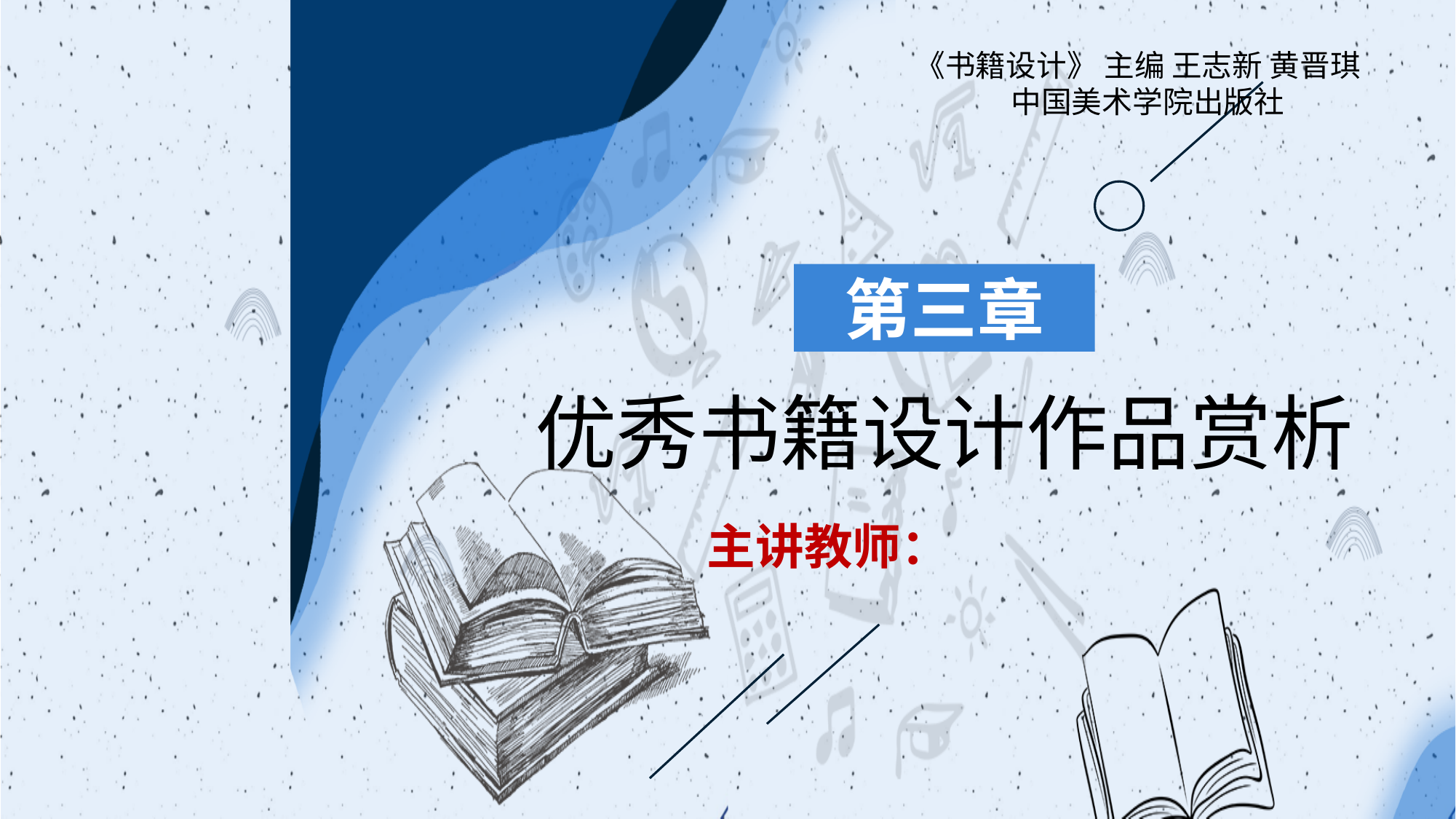

《书籍设计》 主编 王志新 黄晋琪
中国美术学院出版社

第三章
优秀书籍设计作品赏析
主讲教师：